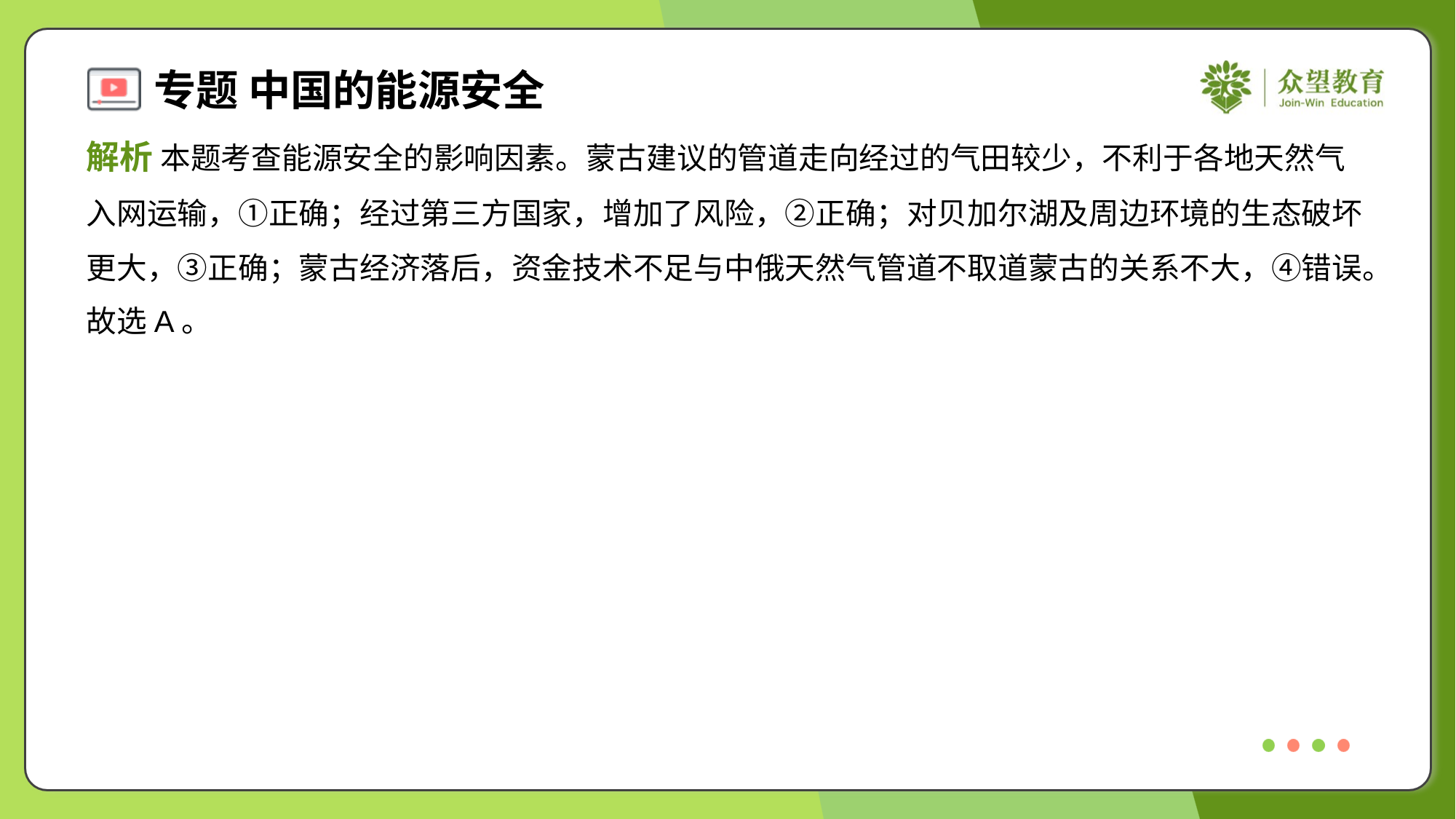

解析 本题考查能源安全的影响因素。蒙古建议的管道走向经过的气田较少，不利于各地天然气
入网运输，①正确；经过第三方国家，增加了风险，②正确；对贝加尔湖及周边环境的生态破坏
更大，③正确；蒙古经济落后，资金技术不足与中俄天然气管道不取道蒙古的关系不大，④错误。
故选A。